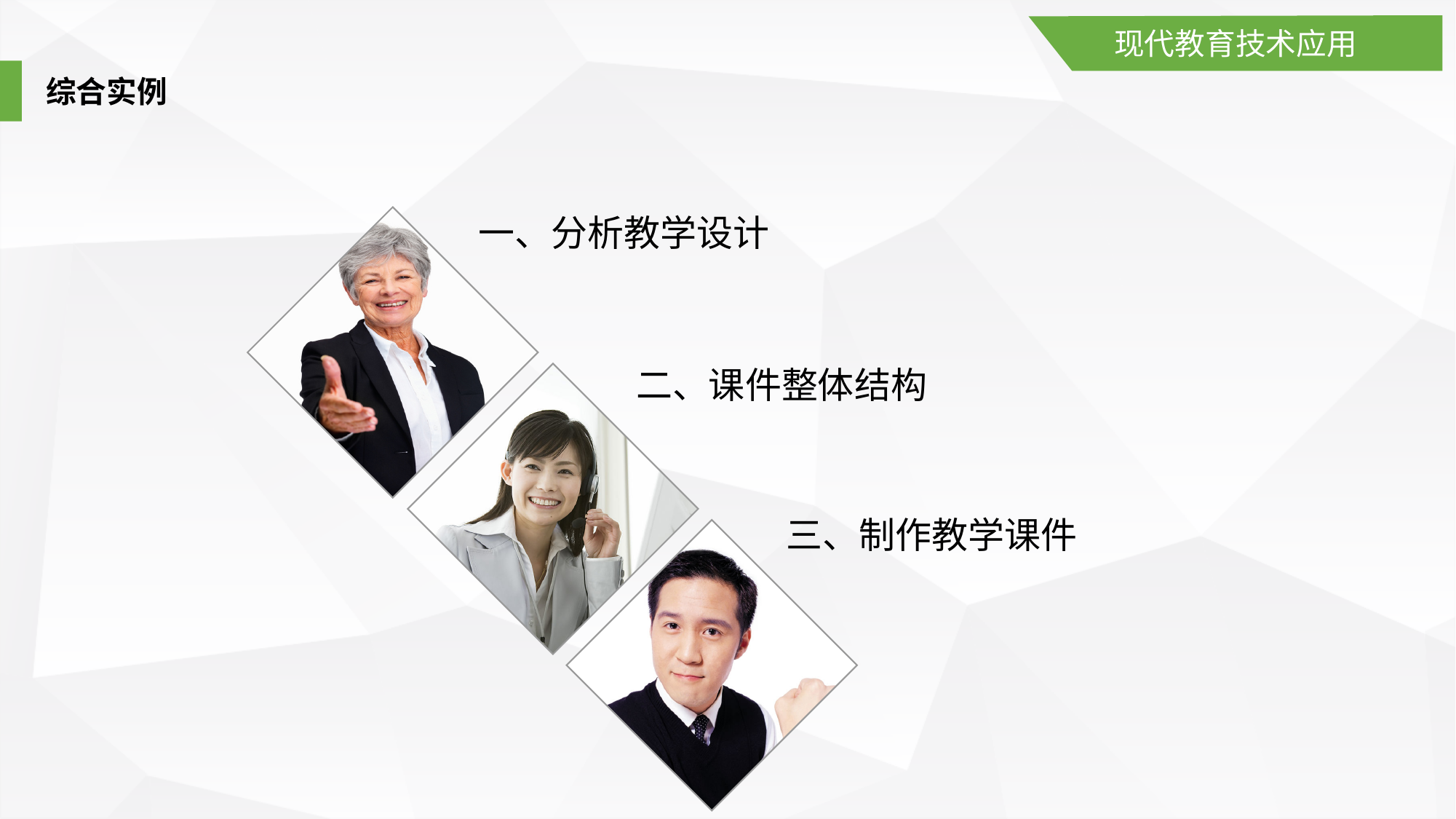

现代教育技术应用

综合实例
一、分析教学设计

二、课件整体结构

三、制作教学课件